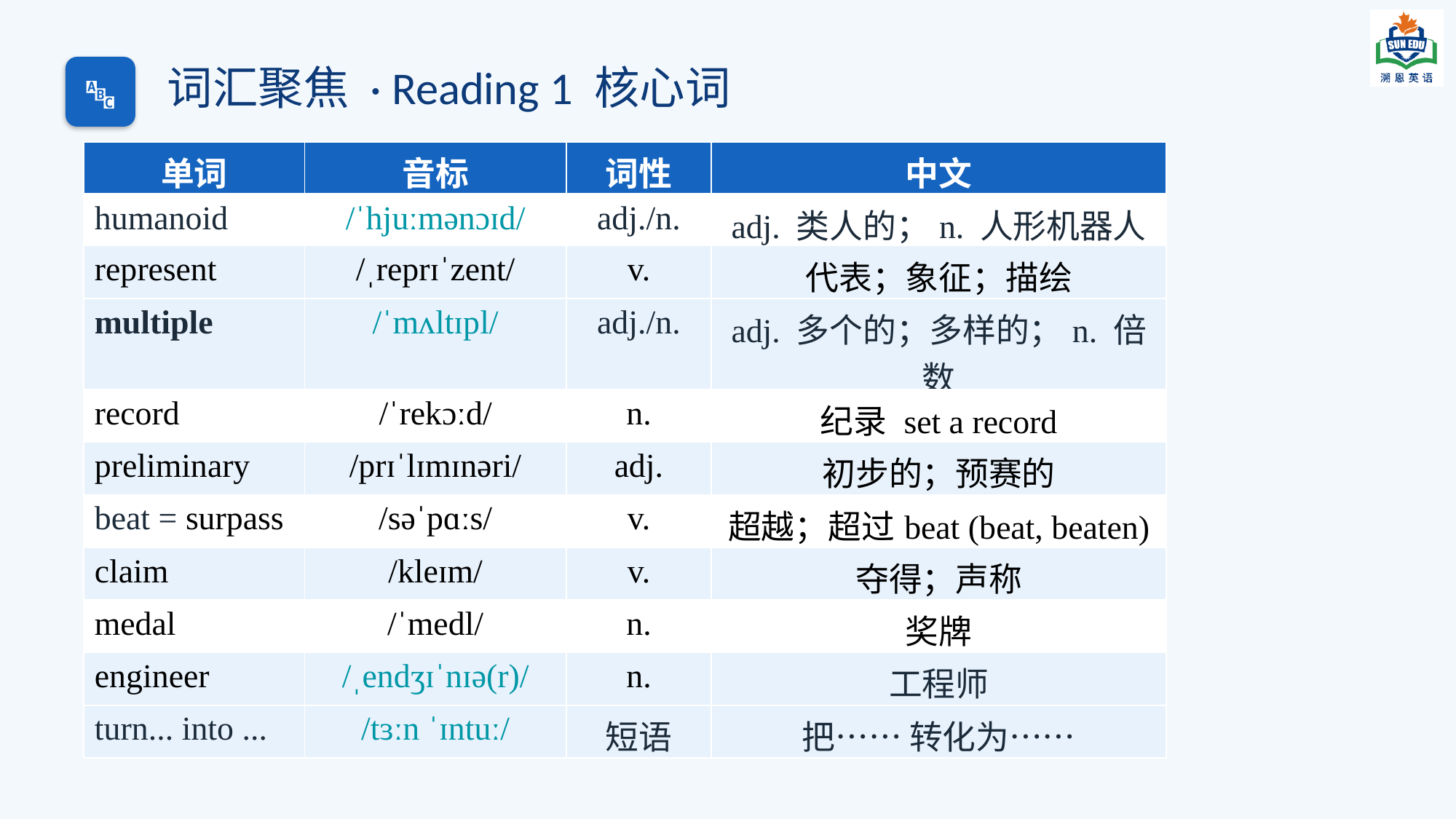

词汇聚焦 · Reading 1 核心词
🔤
| 单词 | 音标 | 词性 | 中文 |
| --- | --- | --- | --- |
| humanoid | /ˈhjuːmənɔɪd/ | adj./n. | adj. 类人的；n. 人形机器人 |
| represent | /ˌreprɪˈzent/ | v. | 代表；象征；描绘 |
| multiple | /ˈmʌltɪpl/ | adj./n. | adj. 多个的；多样的；n. 倍数 |
| record | /ˈrekɔːd/ | n. | 纪录 set a record |
| preliminary | /prɪˈlɪmɪnəri/ | adj. | 初步的；预赛的 |
| beat = surpass | /səˈpɑːs/ | v. | 超越；超过beat (beat, beaten) |
| claim | /kleɪm/ | v. | 夺得；声称 |
| medal | /ˈmedl/ | n. | 奖牌 |
| engineer | /ˌendʒɪˈnɪə(r)/ | n. | 工程师 |
| turn... into ... | /tɜːn ˈɪntuː/ | 短语 | 把…… 转化为…… |